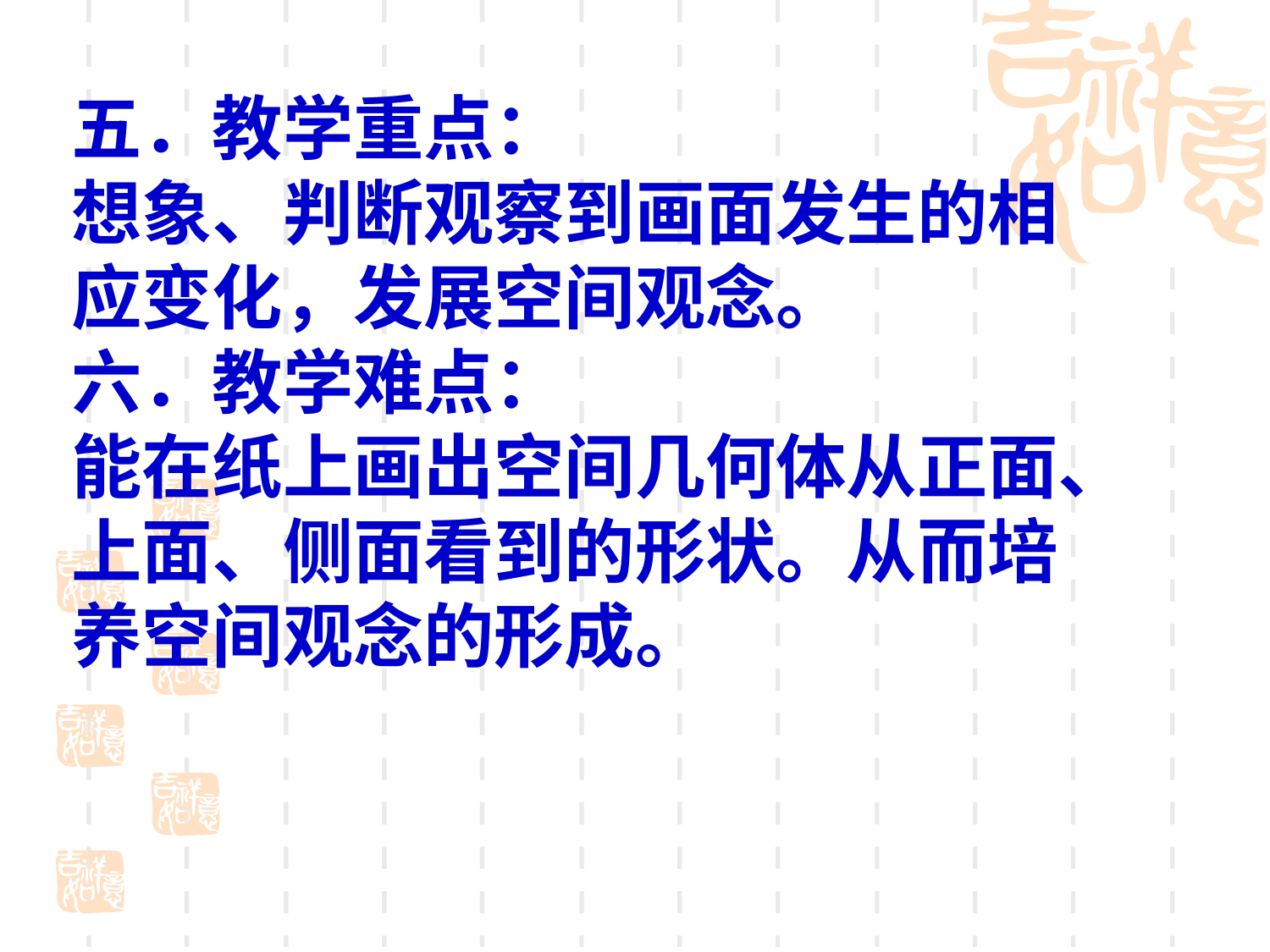

五．教学重点：
想象、判断观察到画面发生的相应变化，发展空间观念。
六．教学难点：
能在纸上画出空间几何体从正面、上面、侧面看到的形状。从而培养空间观念的形成。